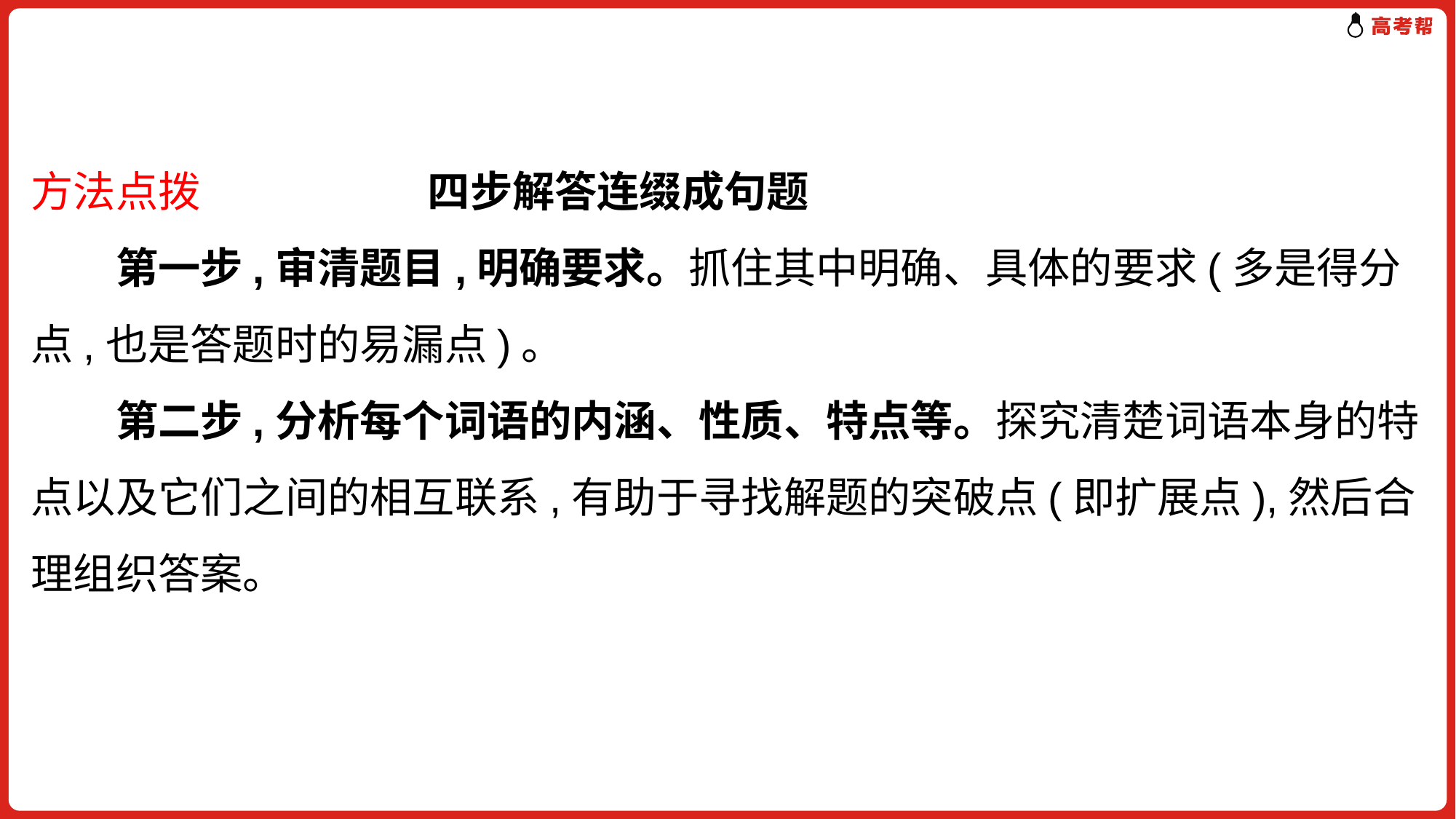

方法点拨                        四步解答连缀成句题
　　第一步,审清题目,明确要求。抓住其中明确、具体的要求(多是得分点,也是答题时的易漏点)。
　　第二步,分析每个词语的内涵、性质、特点等。探究清楚词语本身的特点以及它们之间的相互联系,有助于寻找解题的突破点(即扩展点),然后合理组织答案。